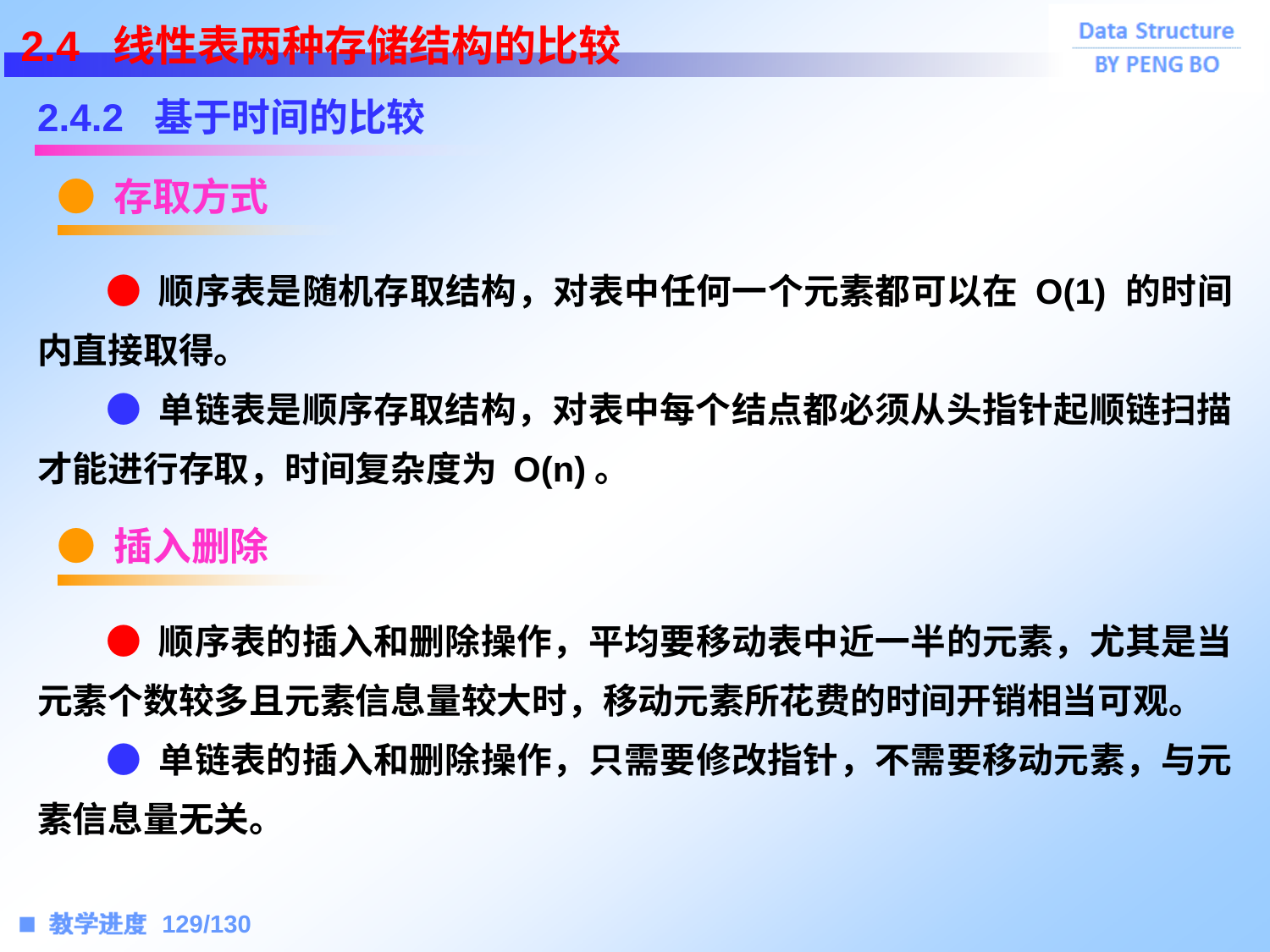

2.4  线性表两种存储结构的比较

2.4.2  基于时间的比较

● 存取方式

        ● 顺序表是随机存取结构，对表中任何一个元素都可以在 O(1) 的时间内直接取得。
        ● 单链表是顺序存取结构，对表中每个结点都必须从头指针起顺链扫描才能进行存取，时间复杂度为 O(n)。
● 插入删除

        ● 顺序表的插入和删除操作，平均要移动表中近一半的元素，尤其是当元素个数较多且元素信息量较大时，移动元素所花费的时间开销相当可观。
        ● 单链表的插入和删除操作，只需要修改指针，不需要移动元素，与元素信息量无关。